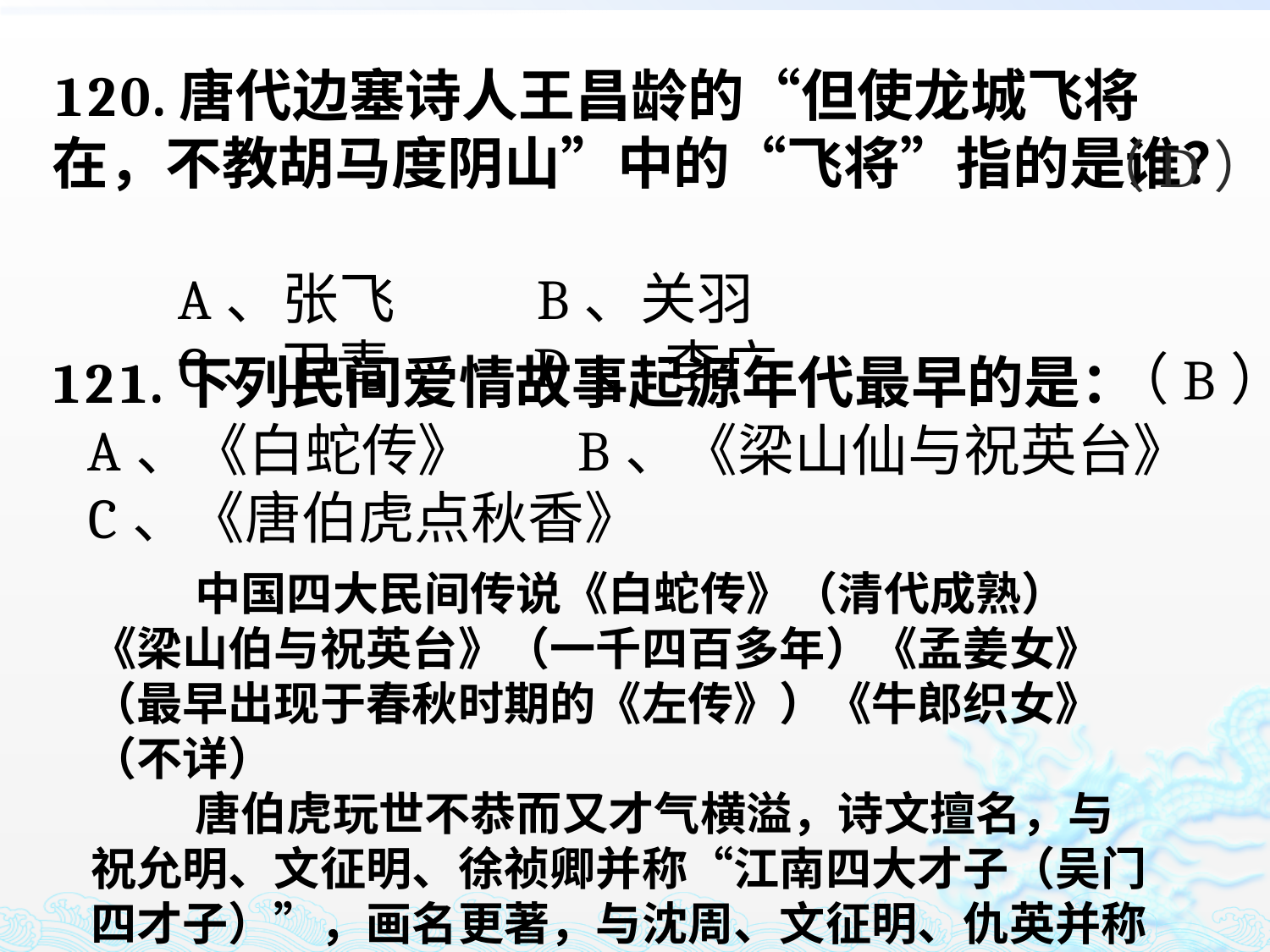

120.唐代边塞诗人王昌龄的“但使龙城飞将在，不教胡马度阴山”中的“飞将”指的是谁？
          A、张飞          B、关羽
          C、卫青          D 、 李广
（D）
（B）
121.下列民间爱情故事起源年代最早的是：
   A、《白蛇传》       B、《梁山仙与祝英台》
   C、《唐伯虎点秋香》
         中国四大民间传说《白蛇传》（清代成熟）《梁山伯与祝英台》（一千四百多年）《孟姜女》（最早出现于春秋时期的《左传》）《牛郎织女》（不详）
         唐伯虎玩世不恭而又才气横溢，诗文擅名，与祝允明、文征明、徐祯卿并称“江南四大才子（吴门四才子）”，画名更著，与沈周、文征明、仇英并称“吴门四家”，又称为“明四家”。